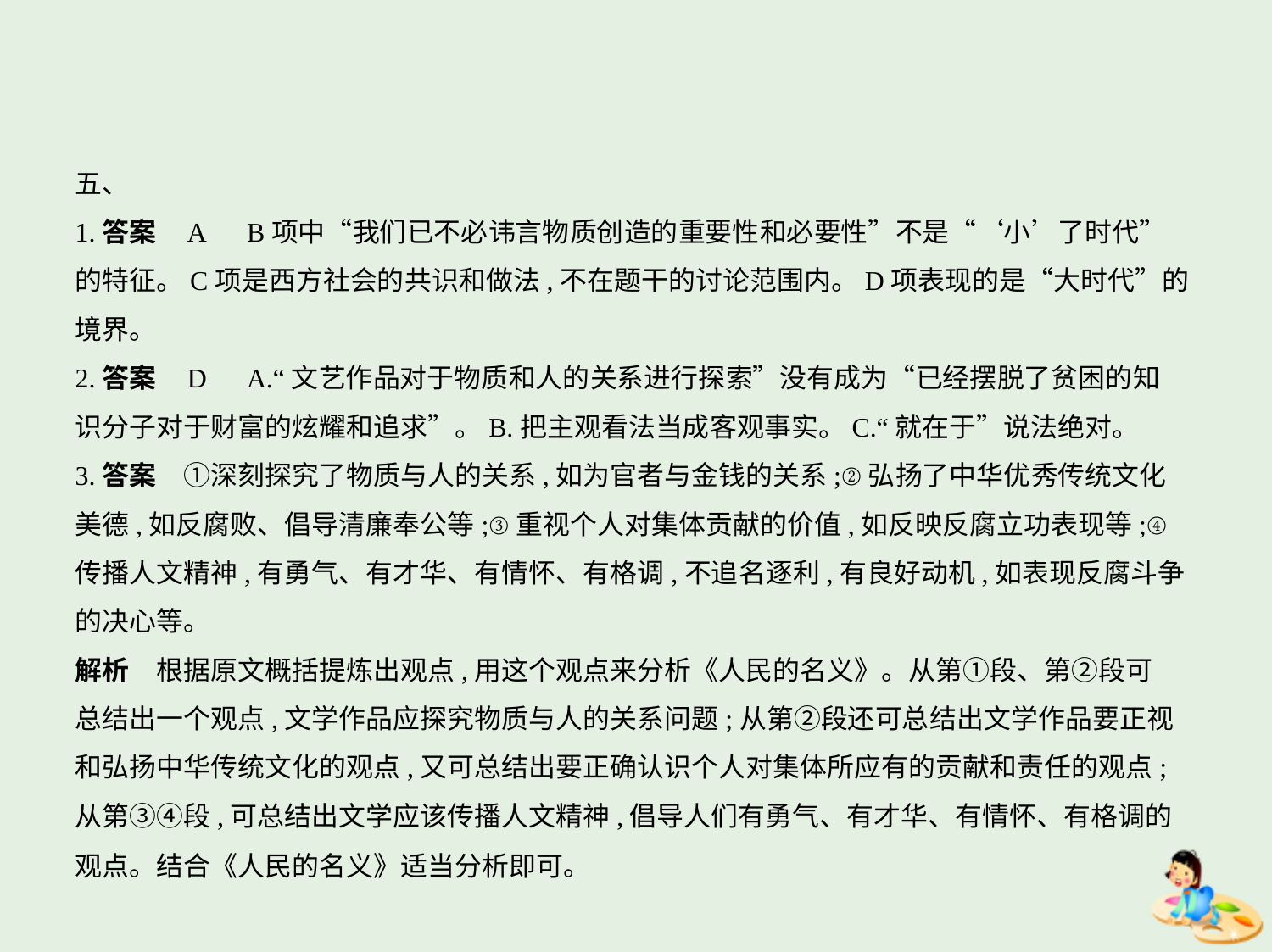

五、
1.答案    A　B项中“我们已不必讳言物质创造的重要性和必要性”不是“‘小’了时代”
的特征。C项是西方社会的共识和做法,不在题干的讨论范围内。D项表现的是“大时代”的
境界。
2.答案    D　A.“文艺作品对于物质和人的关系进行探索”没有成为“已经摆脱了贫困的知
识分子对于财富的炫耀和追求”。B.把主观看法当成客观事实。C.“就在于”说法绝对。
3.答案　①深刻探究了物质与人的关系,如为官者与金钱的关系;②弘扬了中华优秀传统文化
美德,如反腐败、倡导清廉奉公等;③重视个人对集体贡献的价值,如反映反腐立功表现等;④
传播人文精神,有勇气、有才华、有情怀、有格调,不追名逐利,有良好动机,如表现反腐斗争
的决心等。
解析　根据原文概括提炼出观点,用这个观点来分析《人民的名义》。从第①段、第②段可
总结出一个观点,文学作品应探究物质与人的关系问题;从第②段还可总结出文学作品要正视
和弘扬中华传统文化的观点,又可总结出要正确认识个人对集体所应有的贡献和责任的观点;
从第③④段,可总结出文学应该传播人文精神,倡导人们有勇气、有才华、有情怀、有格调的
观点。结合《人民的名义》适当分析即可。